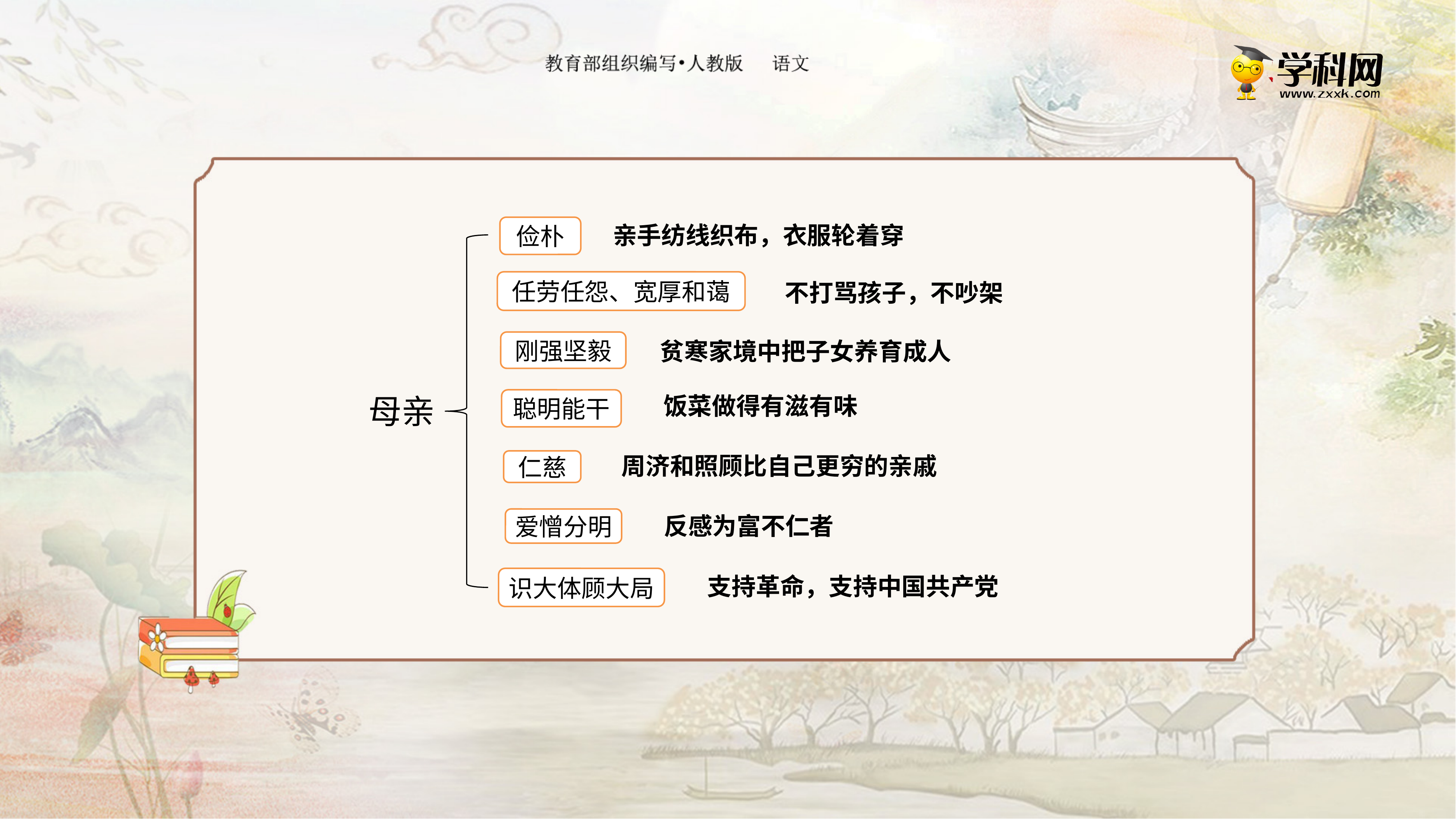

俭朴
亲手纺线织布，衣服轮着穿

任劳任怨、宽厚和蔼
不打骂孩子，不吵架
刚强坚毅
贫寒家境中把子女养育成人
母亲
饭菜做得有滋有味
聪明能干
周济和照顾比自己更穷的亲戚
仁慈
反感为富不仁者
爱憎分明
识大体顾大局
支持革命，支持中国共产党